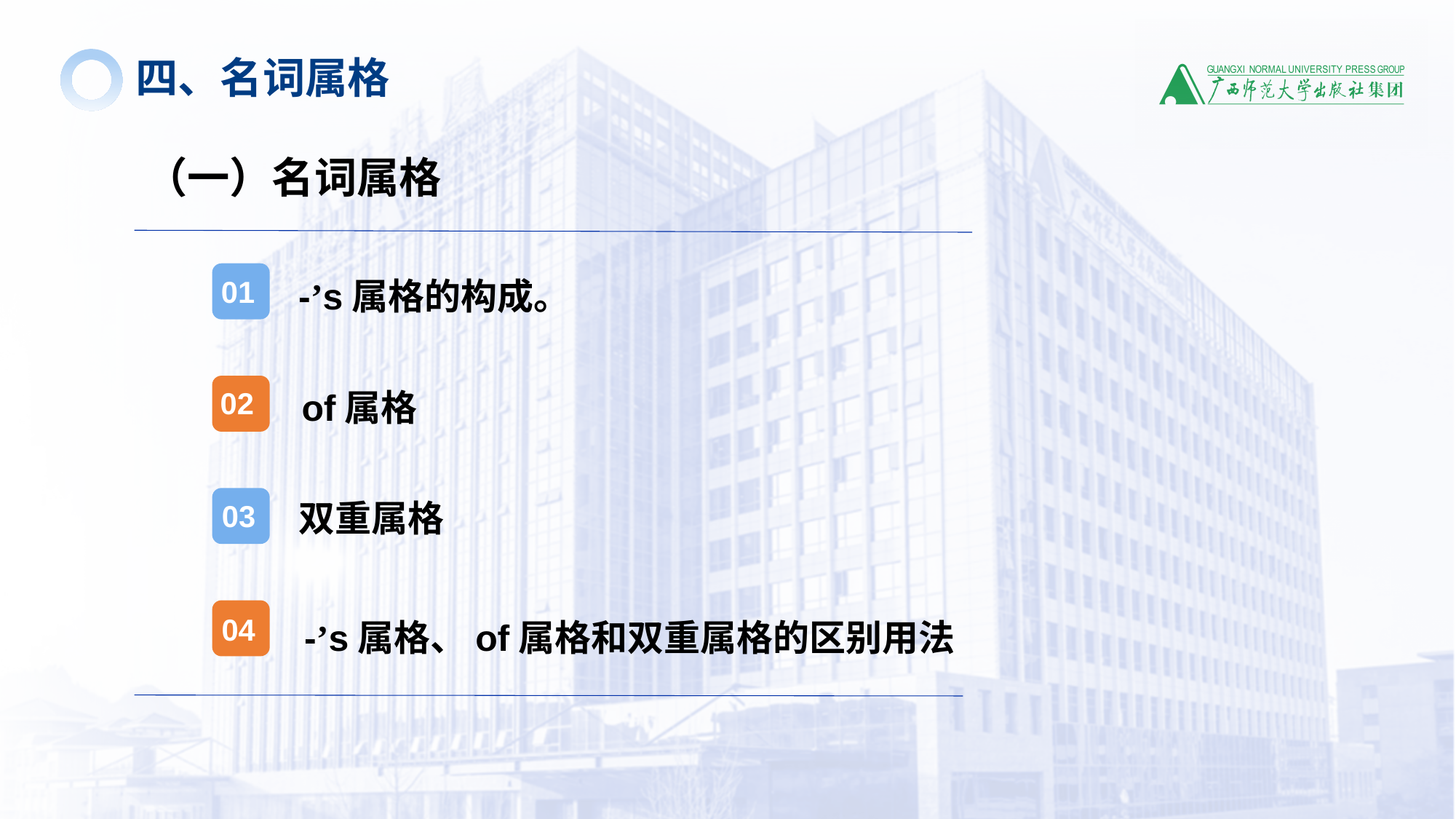

四、名词属格

（一）名词属格
-’s属格的构成。

01
of属格

02
03
双重属格

-’s属格、of属格和双重属格的区别用法

04